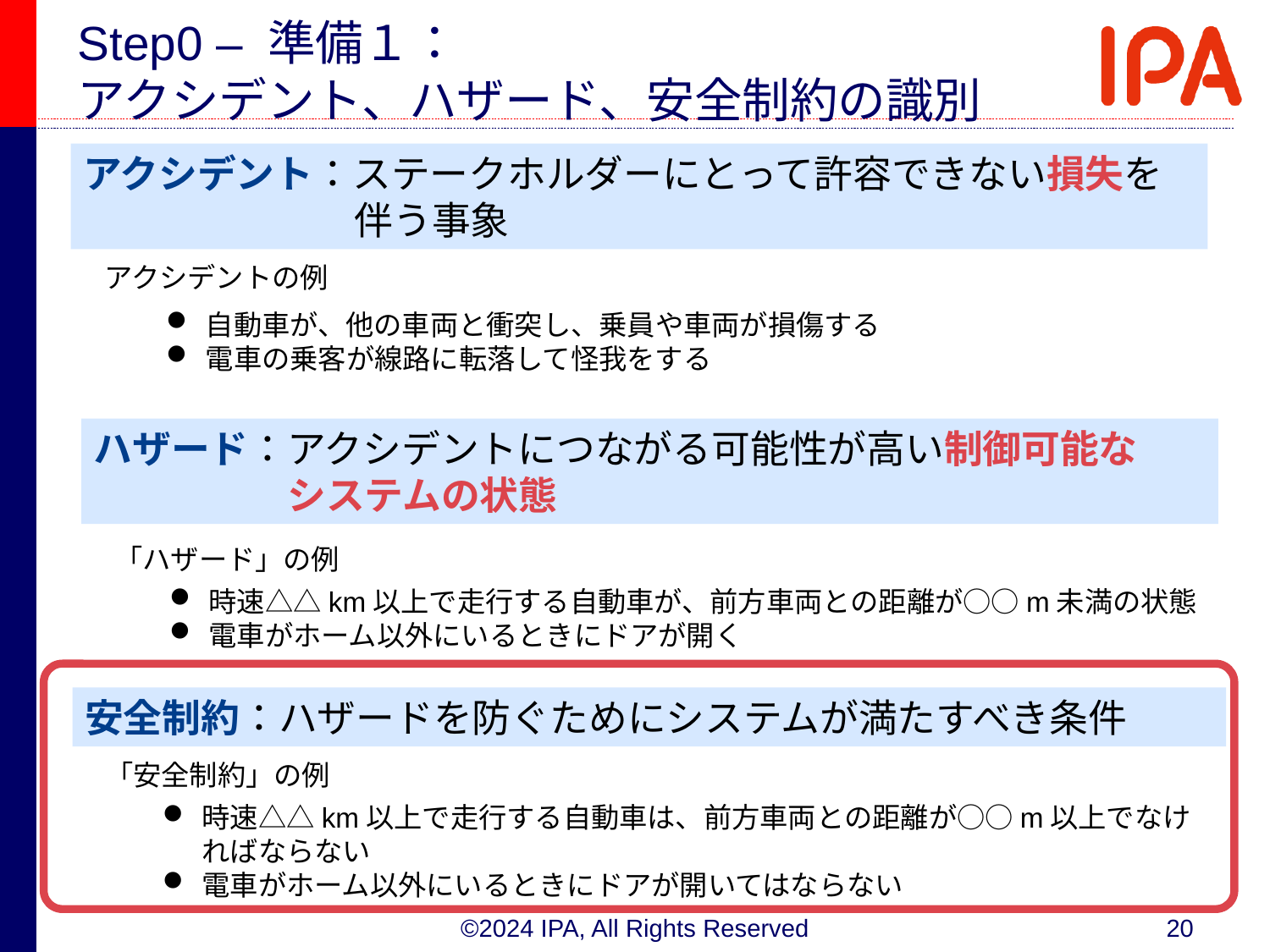

# Step0 – 準備１： アクシデント、ハザード、安全制約の識別
アクシデント：ステークホルダーにとって許容できない損失を
　　　　　　　伴う事象
アクシデントの例
自動車が、他の車両と衝突し、乗員や車両が損傷する
電車の乗客が線路に転落して怪我をする
ハザード：アクシデントにつながる可能性が高い制御可能な
　　　　　システムの状態
「ハザード」の例
時速△△km以上で走行する自動車が、前方車両との距離が○○m未満の状態
電車がホーム以外にいるときにドアが開く

安全制約：ハザードを防ぐためにシステムが満たすべき条件
「安全制約」の例
時速△△km以上で走行する自動車は、前方車両との距離が○○m以上でなければならない
電車がホーム以外にいるときにドアが開いてはならない
©2024 IPA, All Rights Reserved
20